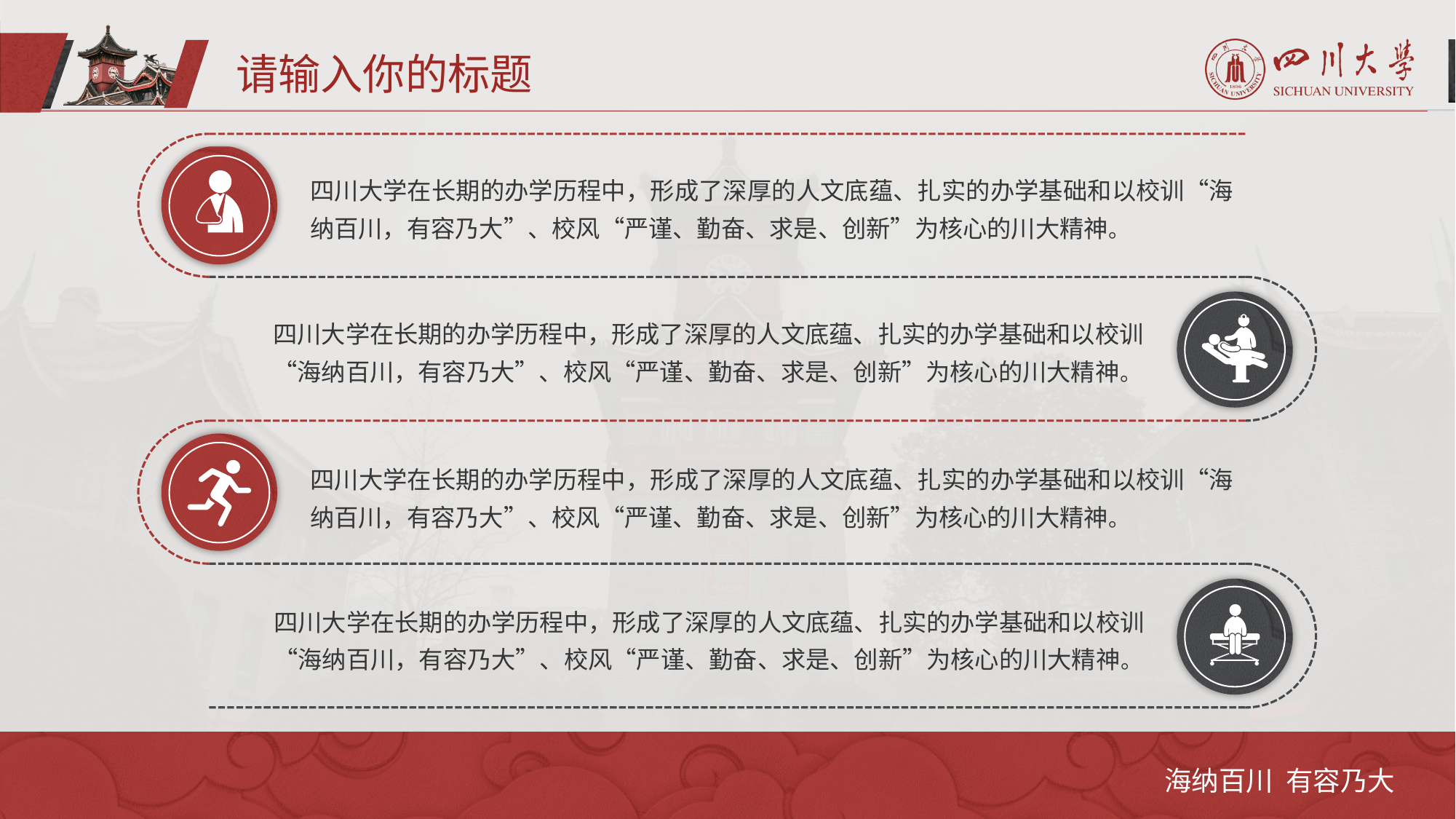

请输入你的标题

四川大学在长期的办学历程中，形成了深厚的人文底蕴、扎实的办学基础和以校训“海纳百川，有容乃大”、校风“严谨、勤奋、求是、创新”为核心的川大精神。

四川大学在长期的办学历程中，形成了深厚的人文底蕴、扎实的办学基础和以校训“海纳百川，有容乃大”、校风“严谨、勤奋、求是、创新”为核心的川大精神。

四川大学在长期的办学历程中，形成了深厚的人文底蕴、扎实的办学基础和以校训“海纳百川，有容乃大”、校风“严谨、勤奋、求是、创新”为核心的川大精神。

四川大学在长期的办学历程中，形成了深厚的人文底蕴、扎实的办学基础和以校训“海纳百川，有容乃大”、校风“严谨、勤奋、求是、创新”为核心的川大精神。

海纳百川  有容乃大